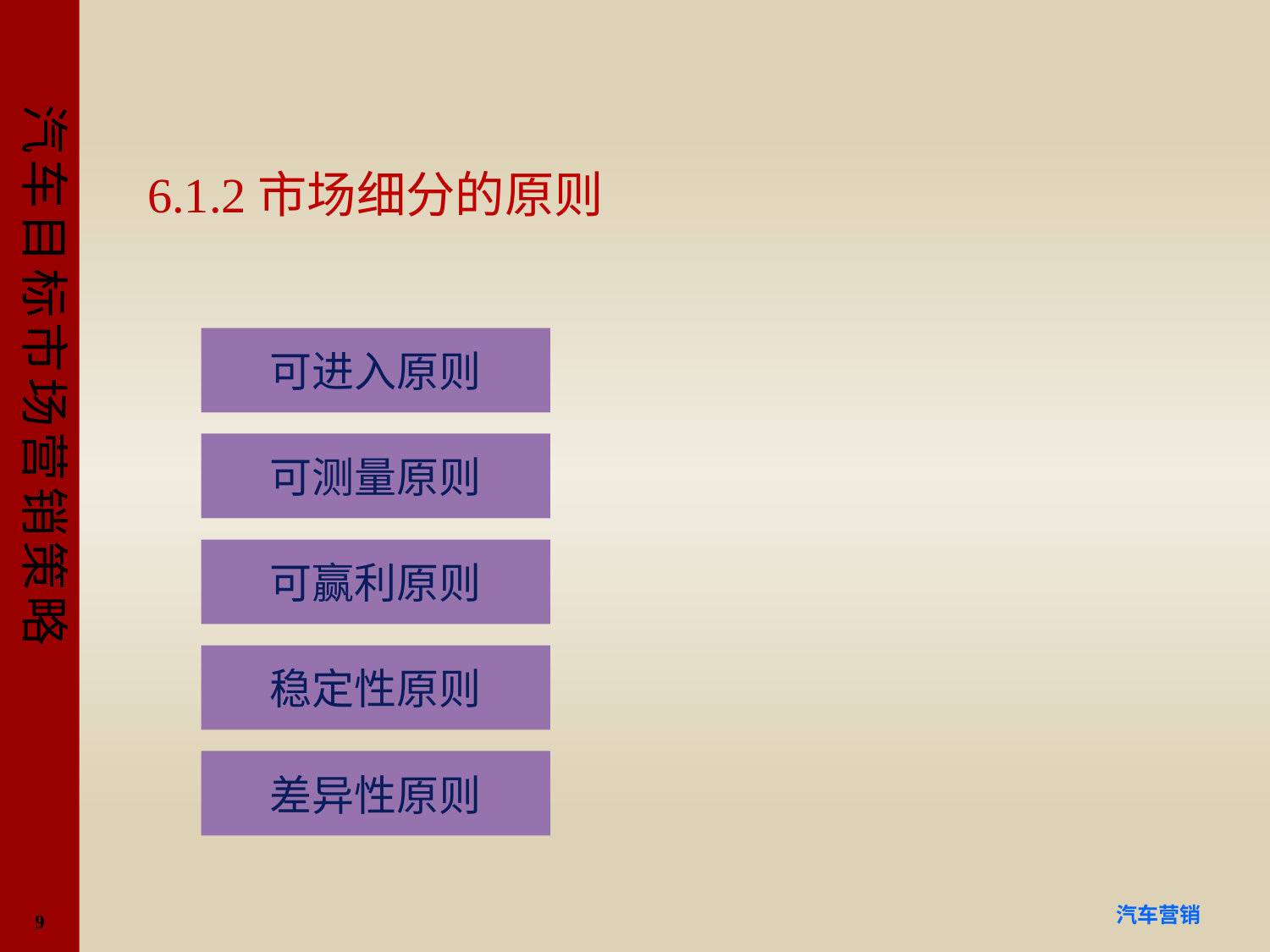

#
6.1.2市场细分的原则
可进入原则
可测量原则
可赢利原则
稳定性原则
差异性原则
9